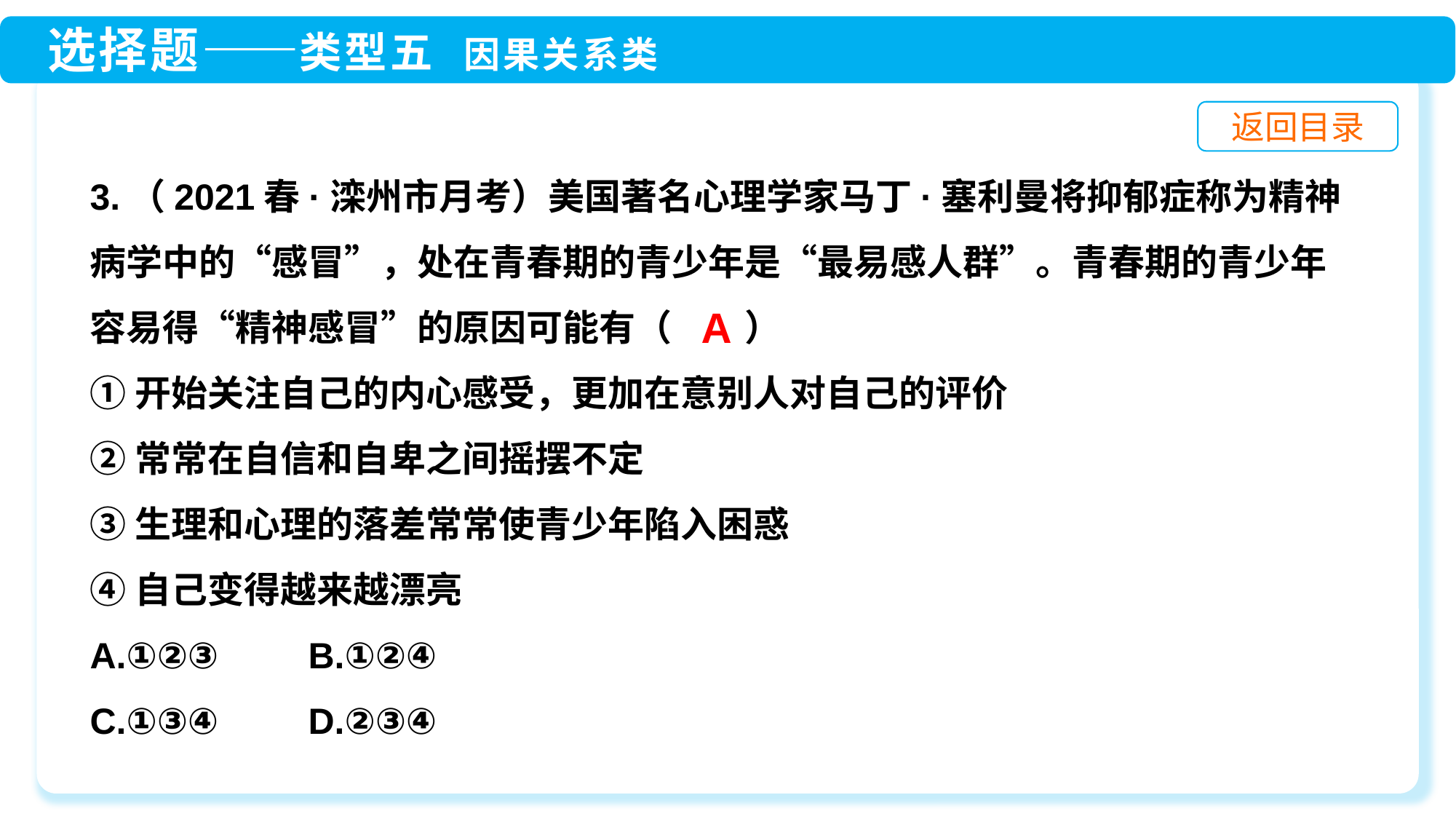

3.（2021春·滦州市月考）美国著名心理学家马丁·塞利曼将抑郁症称为精神病学中的“感冒”，处在青春期的青少年是“最易感人群”。青春期的青少年容易得“精神感冒”的原因可能有（　　）
①开始关注自己的内心感受，更加在意别人对自己的评价
②常常在自信和自卑之间摇摆不定
③生理和心理的落差常常使青少年陷入困惑
④自己变得越来越漂亮
A.①②③	B.①②④
C.①③④	D.②③④
A